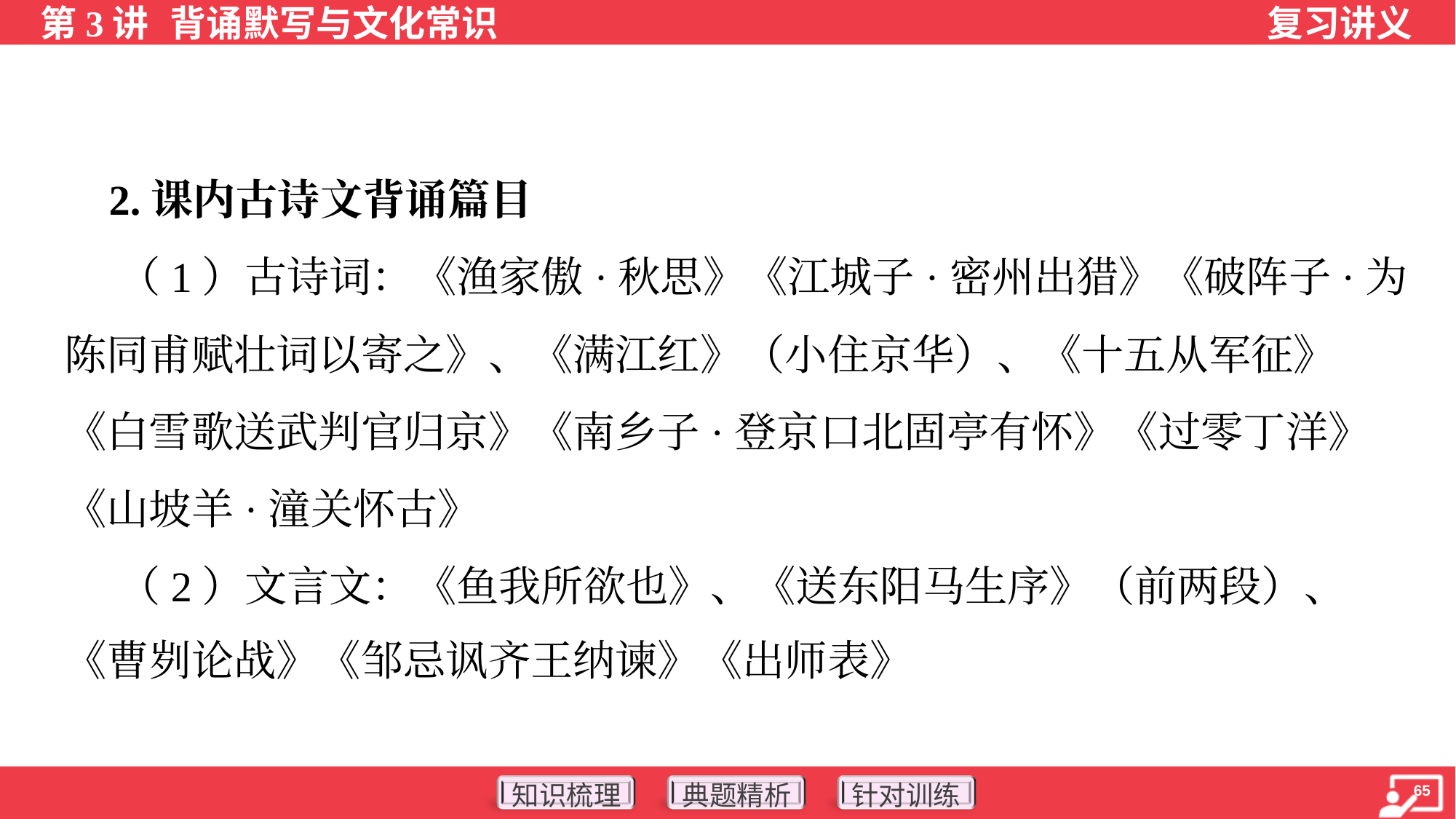

2.课内古诗文背诵篇目
    （1）古诗词：《渔家傲·秋思》《江城子·密州出猎》《破阵子·为
陈同甫赋壮词以寄之》、《满江红》（小住京华）、《十五从军征》
《白雪歌送武判官归京》《南乡子·登京口北固亭有怀》《过零丁洋》
《山坡羊·潼关怀古》
    （2）文言文：《鱼我所欲也》、《送东阳马生序》（前两段）、
《曹刿论战》《邹忌讽齐王纳谏》《出师表》